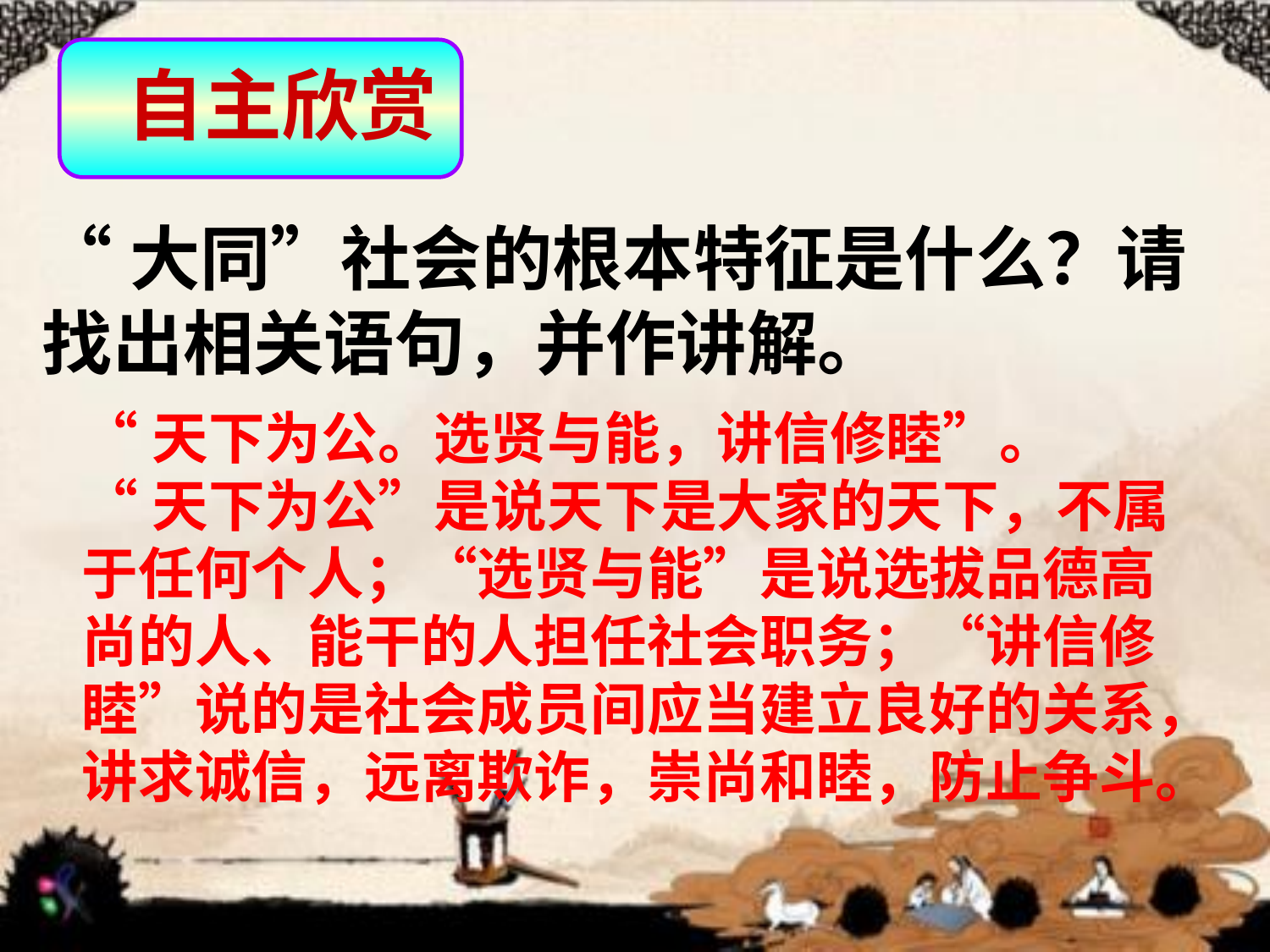

自主欣赏
“大同”社会的根本特征是什么？请找出相关语句，并作讲解。
“天下为公。选贤与能，讲信修睦”。
“天下为公”是说天下是大家的天下，不属于任何个人；“选贤与能”是说选拔品德高尚的人、能干的人担任社会职务；“讲信修睦”说的是社会成员间应当建立良好的关系，讲求诚信，远离欺诈，崇尚和睦，防止争斗。